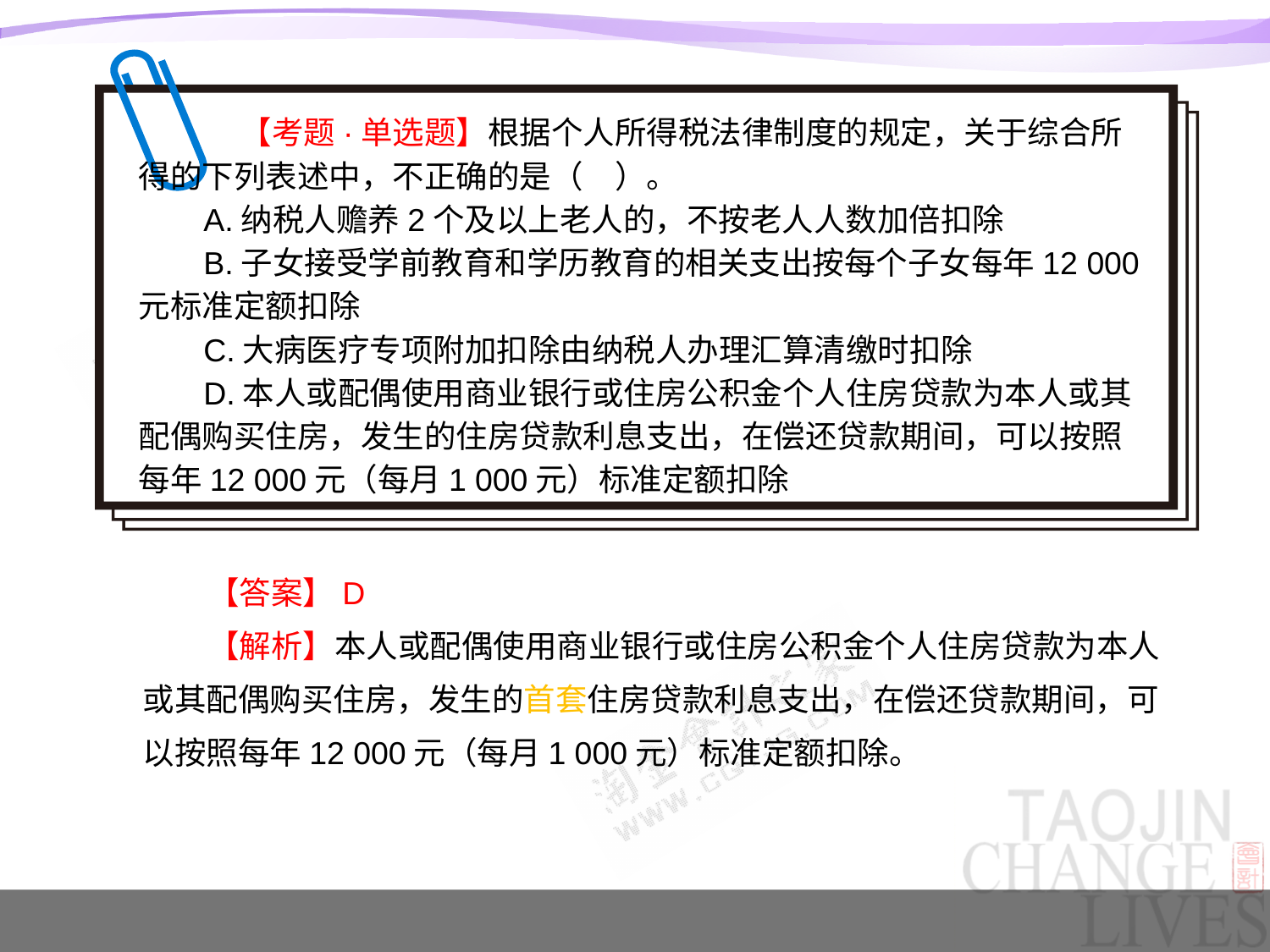

【考题·单选题】根据个人所得税法律制度的规定，关于综合所得的下列表述中，不正确的是（　）。
A.纳税人赡养2个及以上老人的，不按老人人数加倍扣除
B.子女接受学前教育和学历教育的相关支出按每个子女每年12 000元标准定额扣除
C.大病医疗专项附加扣除由纳税人办理汇算清缴时扣除
D.本人或配偶使用商业银行或住房公积金个人住房贷款为本人或其配偶购买住房，发生的住房贷款利息支出，在偿还贷款期间，可以按照每年12 000元（每月1 000元）标准定额扣除

【答案】D
【解析】本人或配偶使用商业银行或住房公积金个人住房贷款为本人或其配偶购买住房，发生的首套住房贷款利息支出，在偿还贷款期间，可以按照每年12 000元（每月1 000元）标准定额扣除。